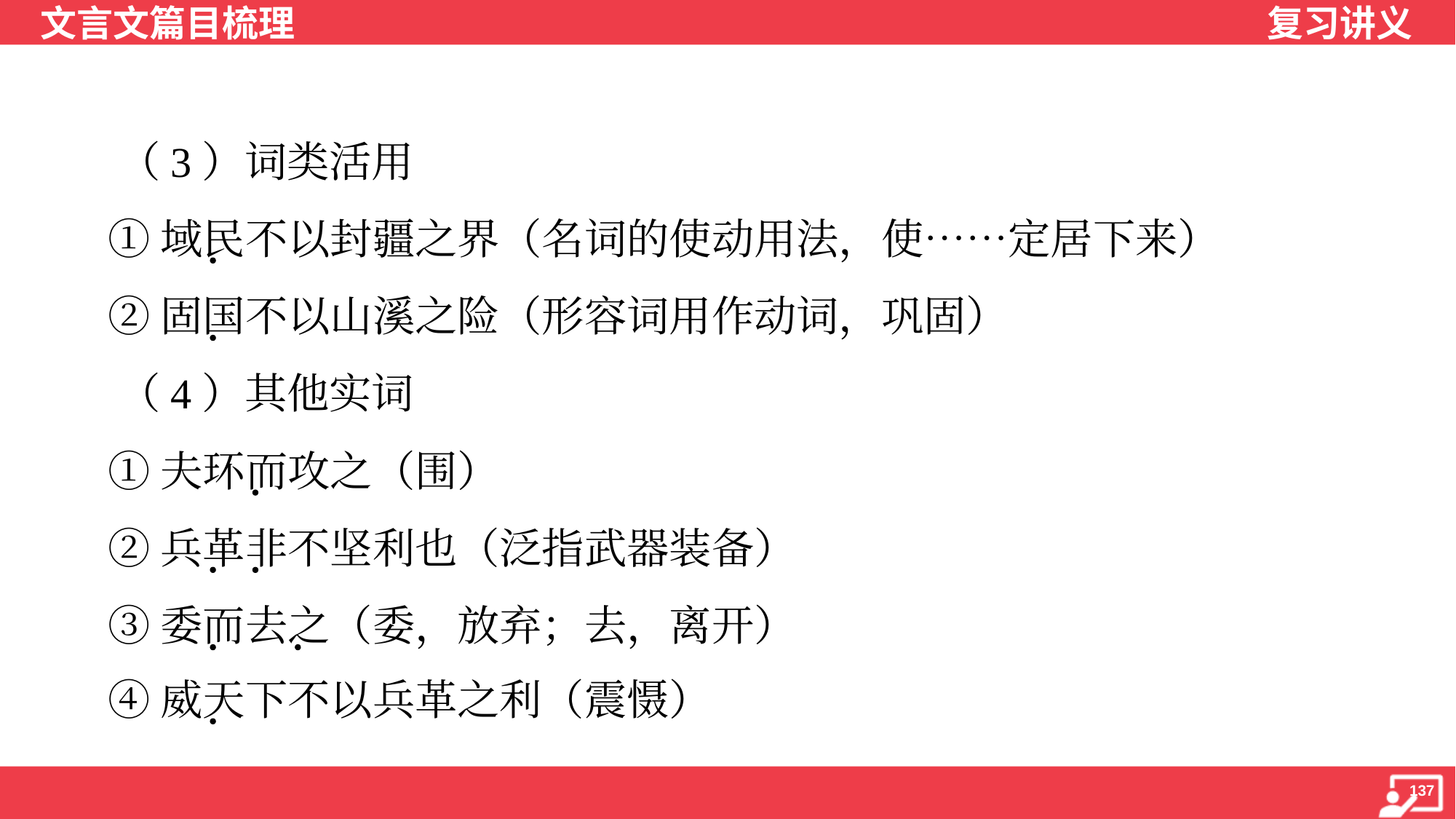

（3）词类活用
    ①域民不以封疆之界（名词的使动用法，使……定居下来）
    ②固国不以山溪之险（形容词用作动词，巩固）
    （4）其他实词
    ①夫环而攻之（围）
    ②兵革非不坚利也（泛指武器装备）
    ③委而去之（委，放弃；去，离开）
    ④威天下不以兵革之利（震慑）